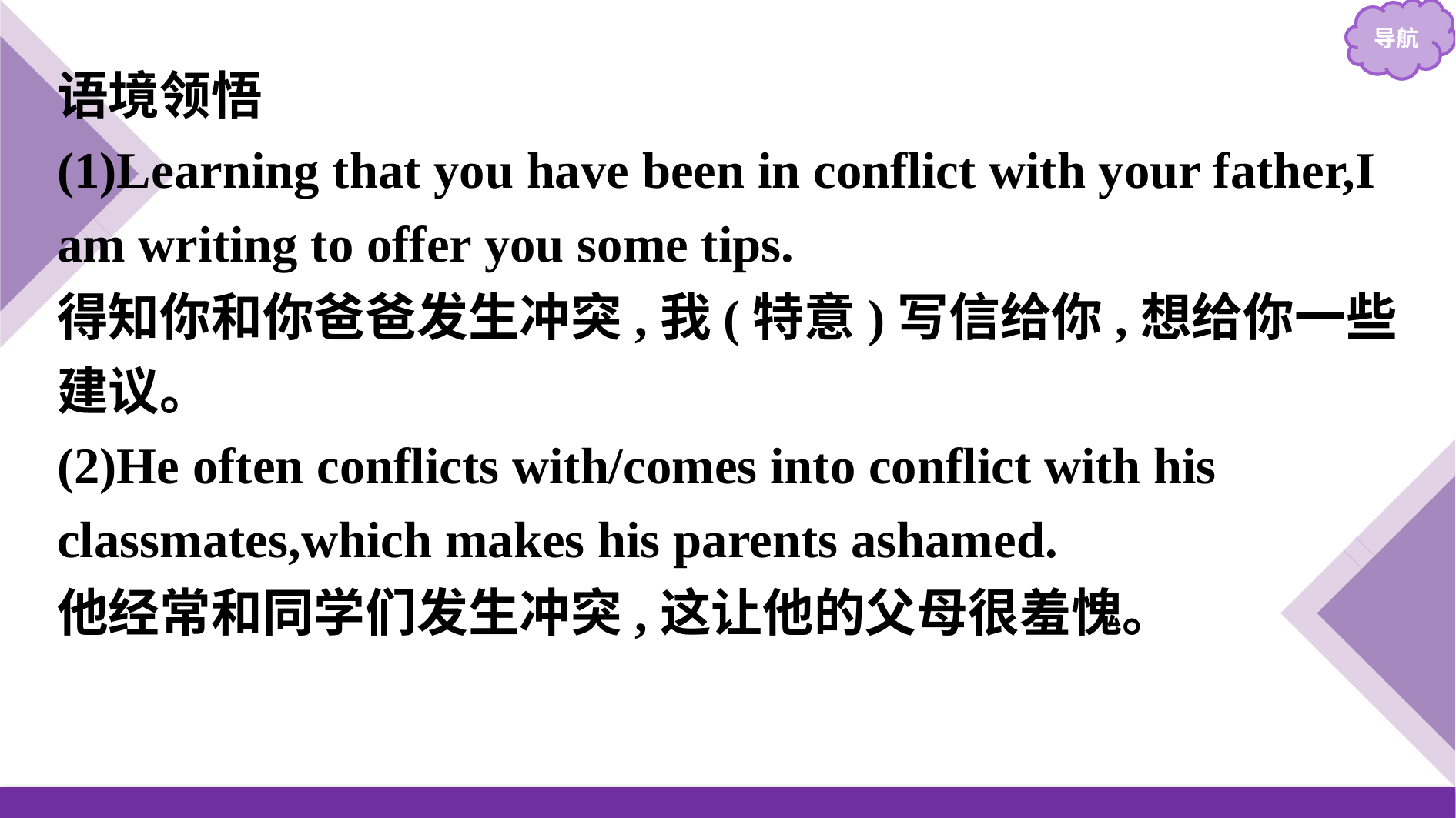

语境领悟
(1)Learning that you have been in conflict with your father,I am writing to offer you some tips.
得知你和你爸爸发生冲突,我(特意)写信给你,想给你一些建议。
(2)He often conflicts with/comes into conflict with his classmates,which makes his parents ashamed.
他经常和同学们发生冲突,这让他的父母很羞愧。